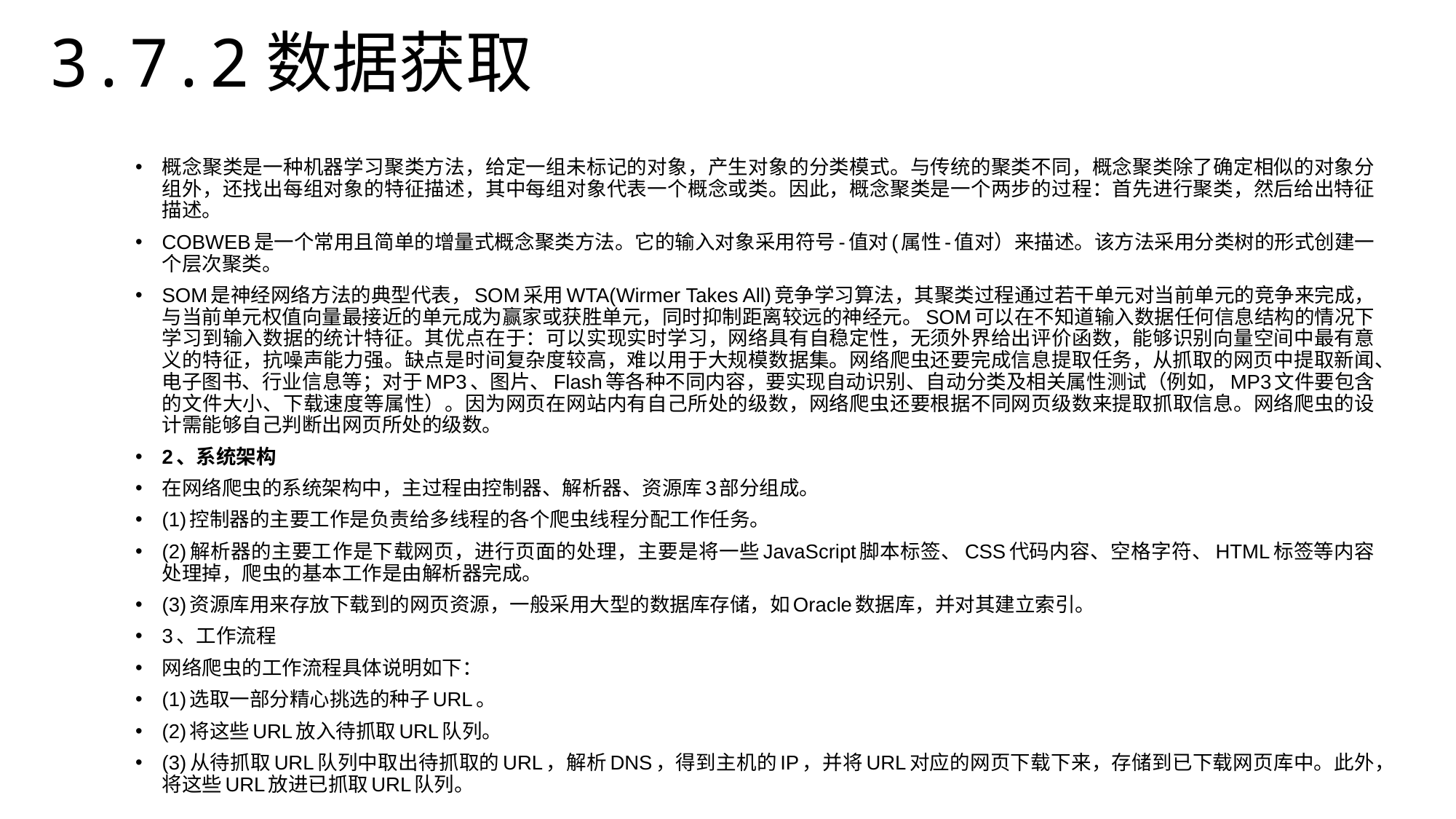

3.7.2数据获取

概念聚类是一种机器学习聚类方法，给定一组未标记的对象，产生对象的分类模式。与传统的聚类不同，概念聚类除了确定相似的对象分组外，还找出每组对象的特征描述，其中每组对象代表一个概念或类。因此，概念聚类是一个两步的过程：首先进行聚类，然后给出特征描述。
COBWEB是一个常用且简单的增量式概念聚类方法。它的输入对象采用符号-值对(属性-值对）来描述。该方法采用分类树的形式创建一个层次聚类。
SOM是神经网络方法的典型代表，SOM采用WTA(Wirmer Takes All)竞争学习算法，其聚类过程通过若干单元对当前单元的竞争来完成，与当前单元权值向量最接近的单元成为赢家或获胜单元，同时抑制距离较远的神经元。SOM可以在不知道输入数据任何信息结构的情况下学习到输入数据的统计特征。其优点在于：可以实现实时学习，网络具有自稳定性，无须外界给出评价函数，能够识别向量空间中最有意义的特征，抗噪声能力强。缺点是时间复杂度较高，难以用于大规模数据集。网络爬虫还要完成信息提取任务，从抓取的网页中提取新闻、电子图书、行业信息等；对于MP3、图片、Flash等各种不同内容，要实现自动识别、自动分类及相关属性测试（例如，MP3文件要包含的文件大小、下载速度等属性）。因为网页在网站内有自己所处的级数，网络爬虫还要根据不同网页级数来提取抓取信息。网络爬虫的设计需能够自己判断出网页所处的级数。
2、系统架构
在网络爬虫的系统架构中，主过程由控制器、解析器、资源库3部分组成。
(1)控制器的主要工作是负责给多线程的各个爬虫线程分配工作任务。
(2)解析器的主要工作是下载网页，进行页面的处理，主要是将一些JavaScript脚本标签、CSS代码内容、空格字符、HTML标签等内容处理掉，爬虫的基本工作是由解析器完成。
(3)资源库用来存放下载到的网页资源，一般采用大型的数据库存储，如Oracle数据库，并对其建立索引。
3、工作流程
网络爬虫的工作流程具体说明如下：
(1)选取一部分精心挑选的种子URL。
(2)将这些URL放入待抓取URL队列。
(3)从待抓取URL队列中取出待抓取的URL，解析DNS，得到主机的IP，并将URL对应的网页下载下来，存储到已下载网页库中。此外，将这些URL放进已抓取URL队列。